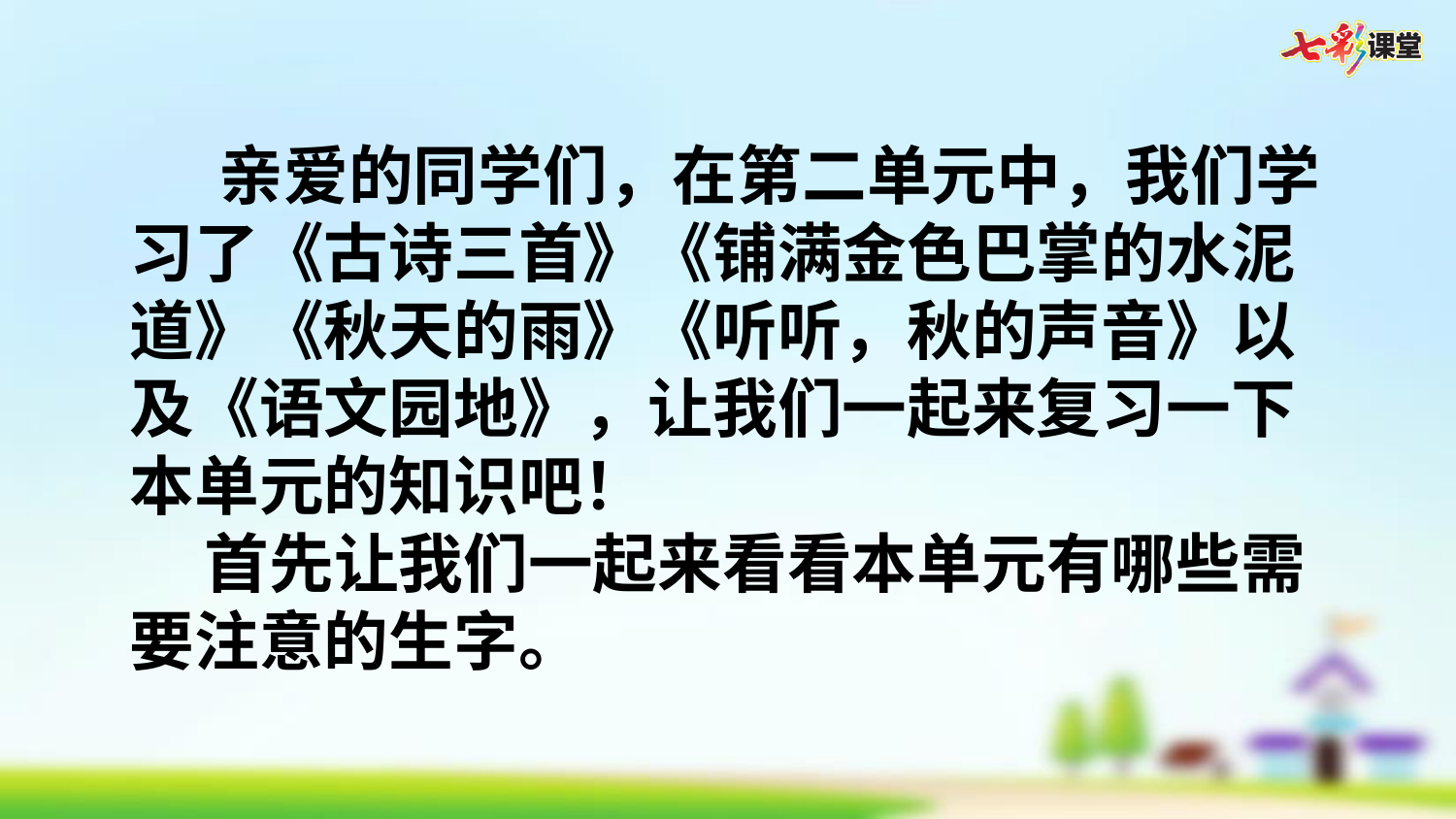

亲爱的同学们，在第二单元中，我们学习了《古诗三首》《铺满金色巴掌的水泥道》《秋天的雨》《听听，秋的声音》以及《语文园地》，让我们一起来复习一下本单元的知识吧！
    首先让我们一起来看看本单元有哪些需要注意的生字。